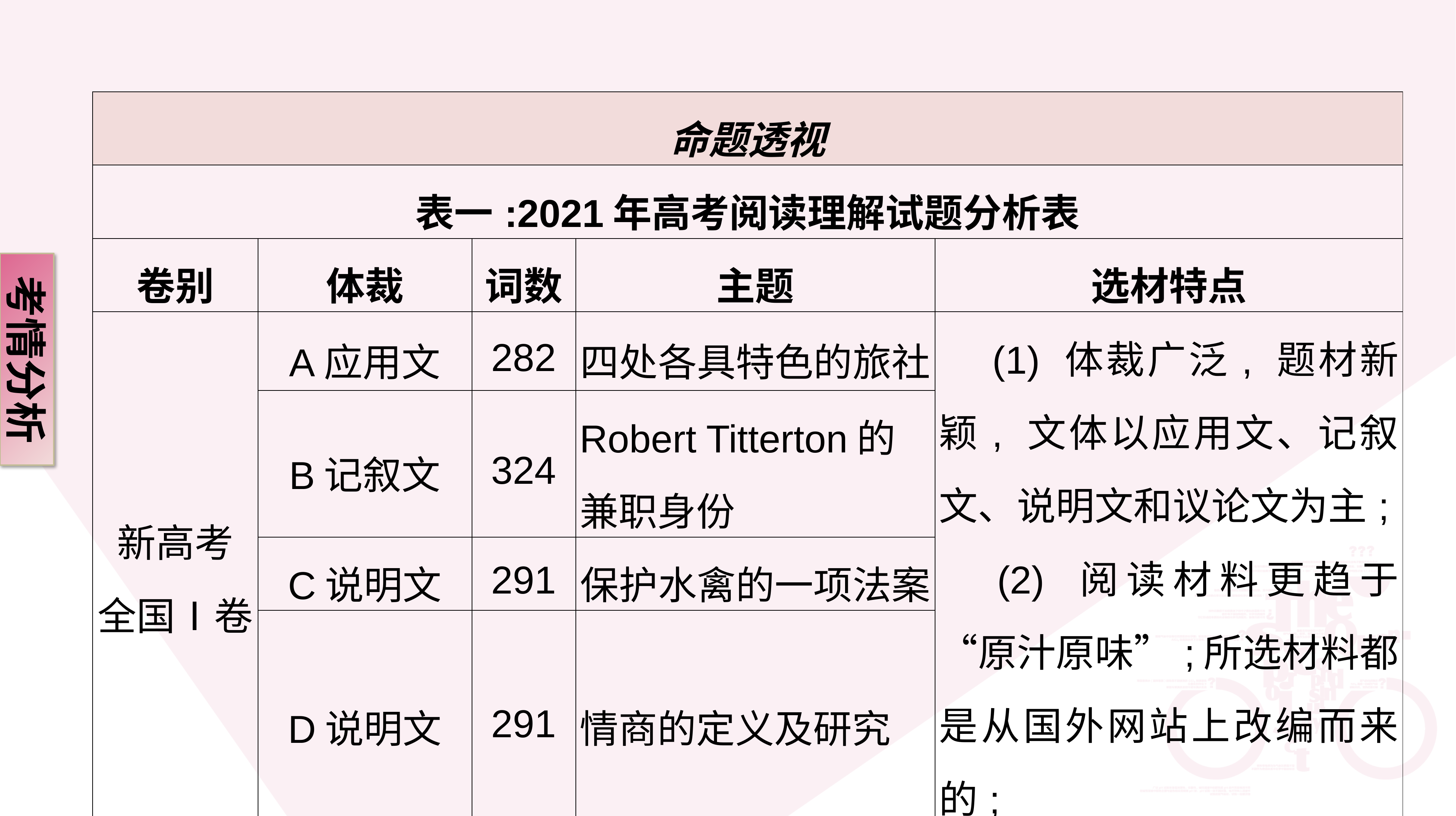

| 命题透视 |  |  |  |  |
| --- | --- | --- | --- | --- |
| 表一:2021年高考阅读理解试题分析表 |  |  |  |  |
| 卷别 | 体裁 | 词数 | 主题 | 选材特点 |
| 新高考 全国Ⅰ卷 | A应用文 | 282 | 四处各具特色的旅社 | (1) 体裁广泛, 题材新颖, 文体以应用文、记叙文、说明文和议论文为主; 　(2) 阅读材料更趋于“原汁原味”;所选材料都是从国外网站上改编而来的; |
|  | B记叙文 | 324 | Robert Titterton的兼职身份 |  |
|  | C说明文 | 291 | 保护水禽的一项法案 |  |
|  | D说明文 | 291 | 情商的定义及研究 |  |
考情分析